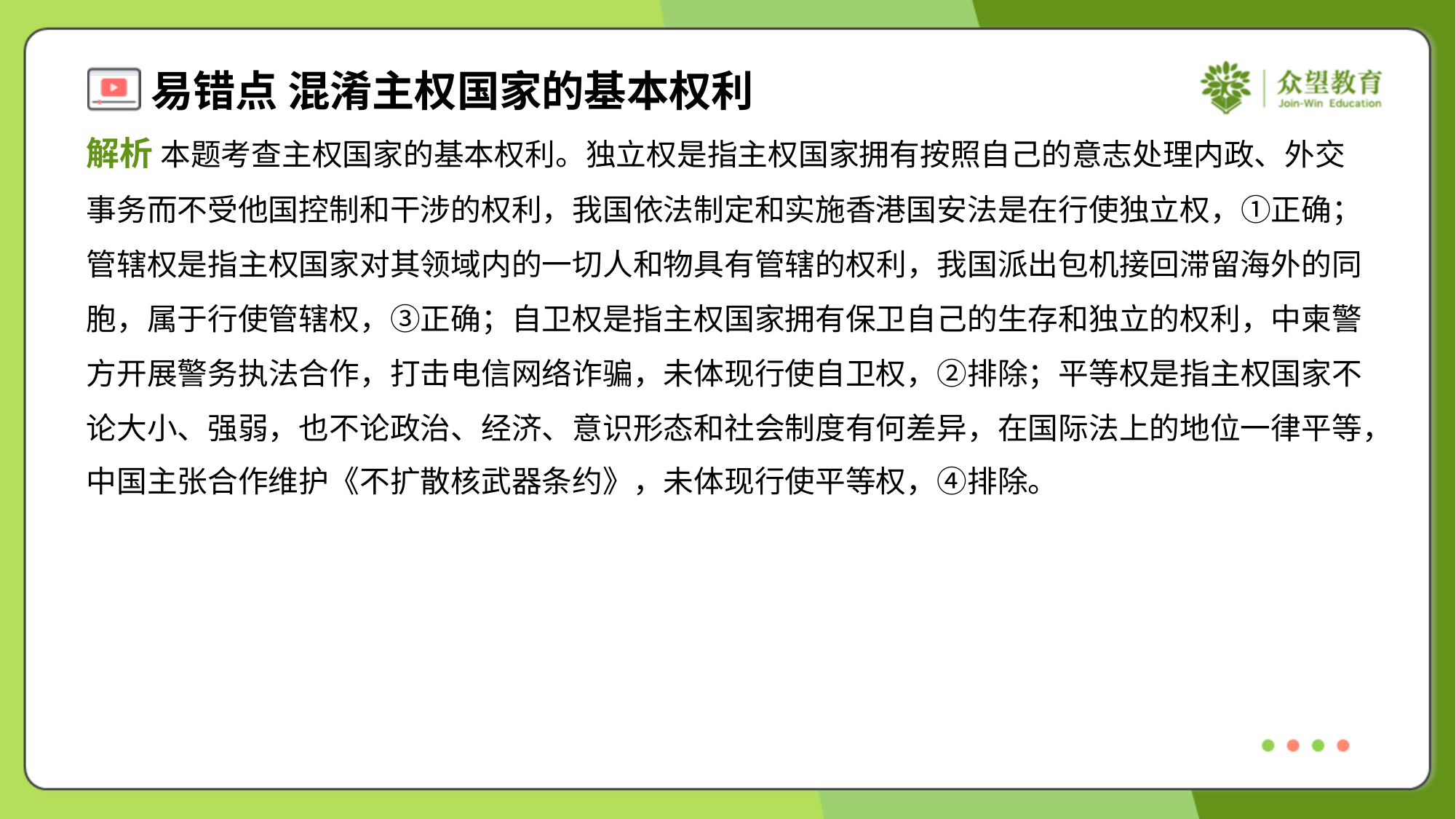

解析 本题考查主权国家的基本权利。独立权是指主权国家拥有按照自己的意志处理内政、外交
事务而不受他国控制和干涉的权利，我国依法制定和实施香港国安法是在行使独立权，①正确；
管辖权是指主权国家对其领域内的一切人和物具有管辖的权利，我国派出包机接回滞留海外的同
胞，属于行使管辖权，③正确；自卫权是指主权国家拥有保卫自己的生存和独立的权利，中柬警
方开展警务执法合作，打击电信网络诈骗，未体现行使自卫权，②排除；平等权是指主权国家不
论大小、强弱，也不论政治、经济、意识形态和社会制度有何差异，在国际法上的地位一律平等，
中国主张合作维护《不扩散核武器条约》，未体现行使平等权，④排除。